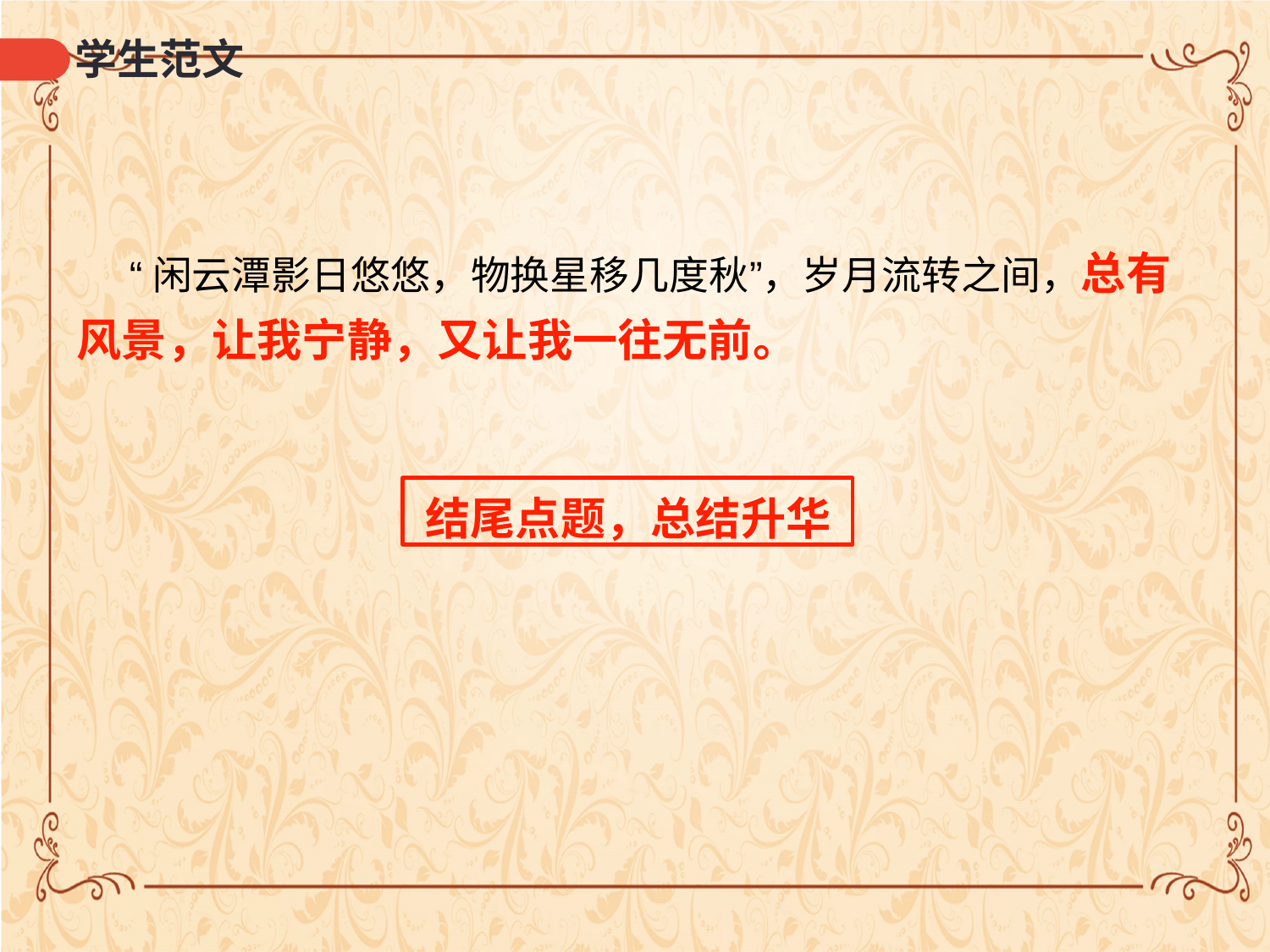

# 学生范文

“闲云潭影日悠悠，物换星移几度秋”，岁月流转之间，总有 风景，让我宁静，又让我一往无前。
结尾点题，总结升华